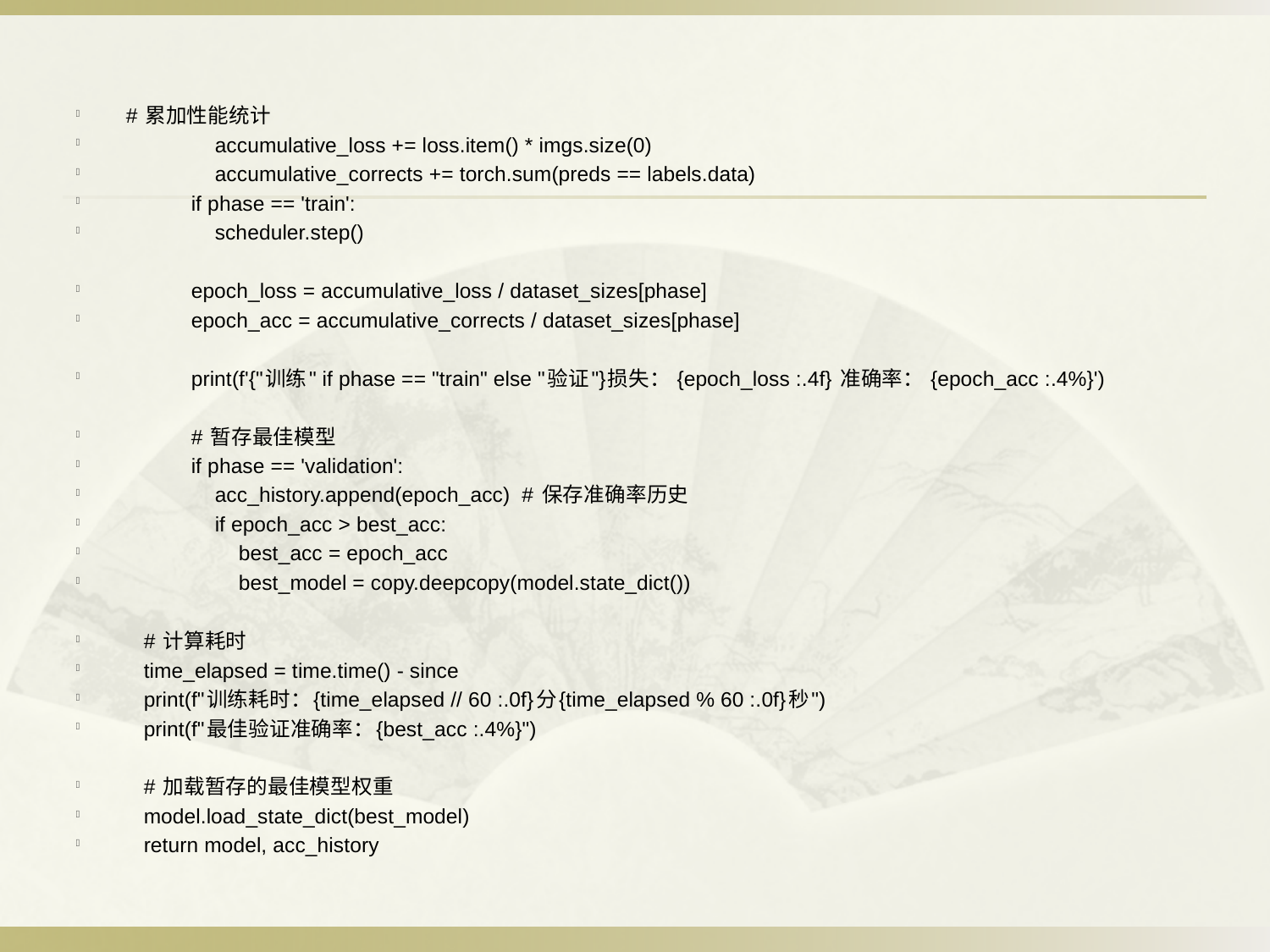

# 累加性能统计
                accumulative_loss += loss.item() * imgs.size(0)
                accumulative_corrects += torch.sum(preds == labels.data)
            if phase == 'train':
                scheduler.step()

            epoch_loss = accumulative_loss / dataset_sizes[phase]
            epoch_acc = accumulative_corrects / dataset_sizes[phase]

            print(f'{"训练" if phase == "train" else "验证"}损失： {epoch_loss :.4f} 准确率： {epoch_acc :.4%}')

            # 暂存最佳模型
            if phase == 'validation':
                acc_history.append(epoch_acc)  # 保存准确率历史
                if epoch_acc > best_acc:
                    best_acc = epoch_acc
                    best_model = copy.deepcopy(model.state_dict())

    # 计算耗时
    time_elapsed = time.time() - since
    print(f"训练耗时：{time_elapsed // 60 :.0f}分{time_elapsed % 60 :.0f}秒")
    print(f"最佳验证准确率：{best_acc :.4%}")

    # 加载暂存的最佳模型权重
    model.load_state_dict(best_model)
    return model, acc_history